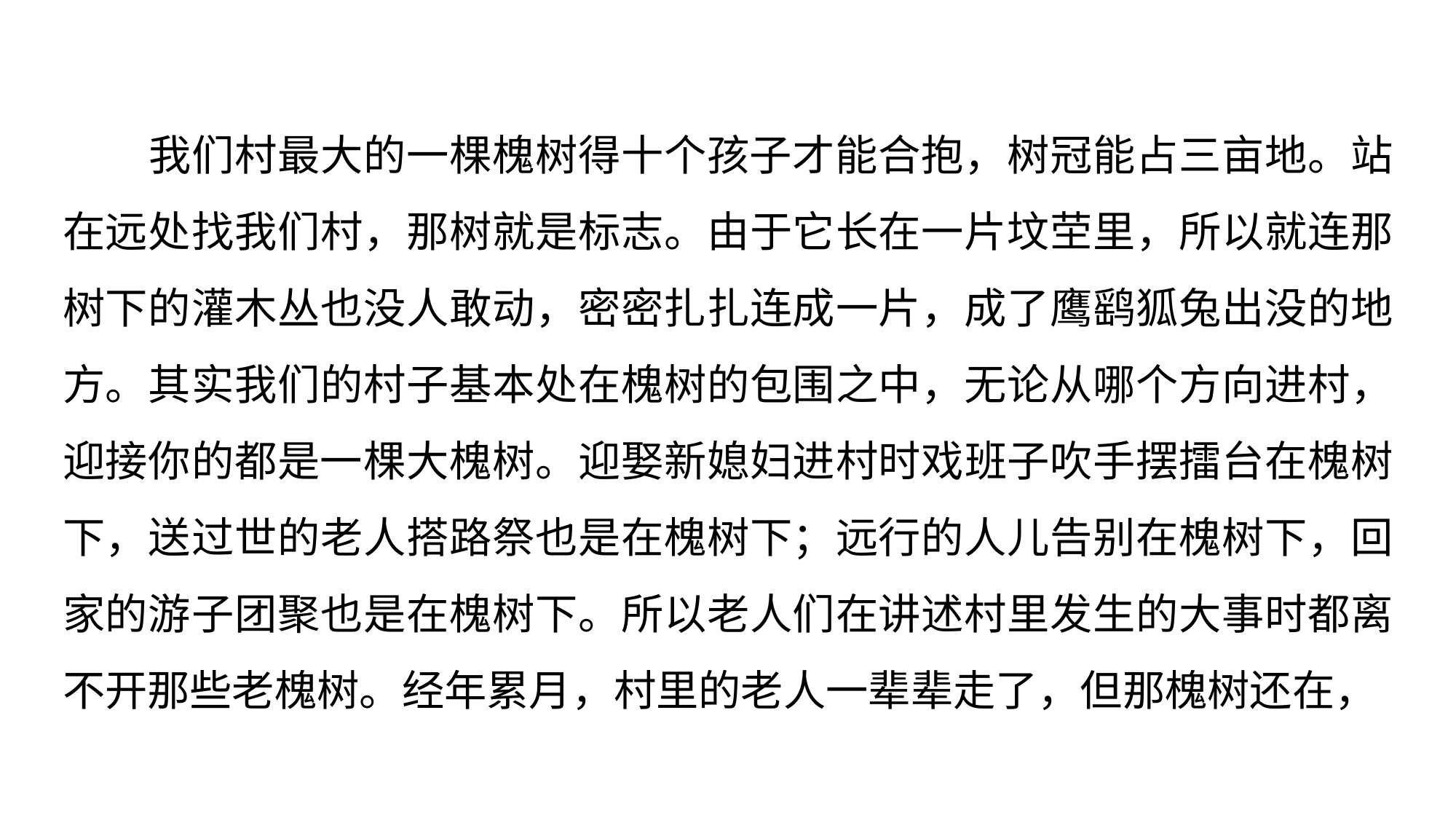

我们村最大的一棵槐树得十个孩子才能合抱，树冠能占三亩地。站在远处找我们村，那树就是标志。由于它长在一片坟茔里，所以就连那树下的灌木丛也没人敢动，密密扎扎连成一片，成了鹰鹞狐兔出没的地方。其实我们的村子基本处在槐树的包围之中，无论从哪个方向进村，迎接你的都是一棵大槐树。迎娶新媳妇进村时戏班子吹手摆擂台在槐树下，送过世的老人搭路祭也是在槐树下；远行的人儿告别在槐树下，回家的游子团聚也是在槐树下。所以老人们在讲述村里发生的大事时都离不开那些老槐树。经年累月，村里的老人一辈辈走了，但那槐树还在，